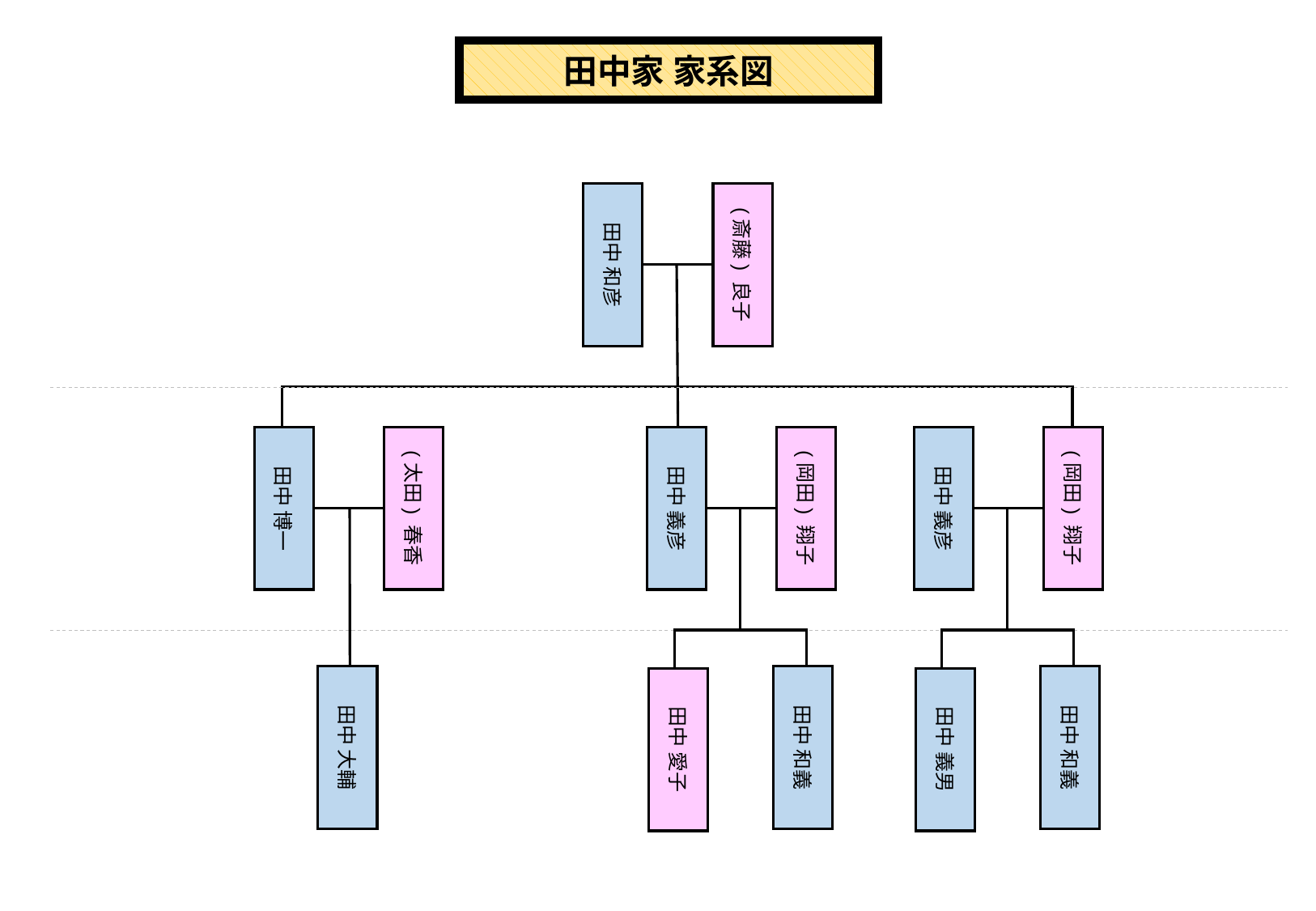

田中家 家系図
(斎藤) 良子
田中 和彦

(太田) 春香
田中 博一
(岡田) 翔子
田中 義彦
(岡田) 翔子
田中 義彦

田中 和義
田中 和義
田中 大輔
田中 愛子
田中 義男